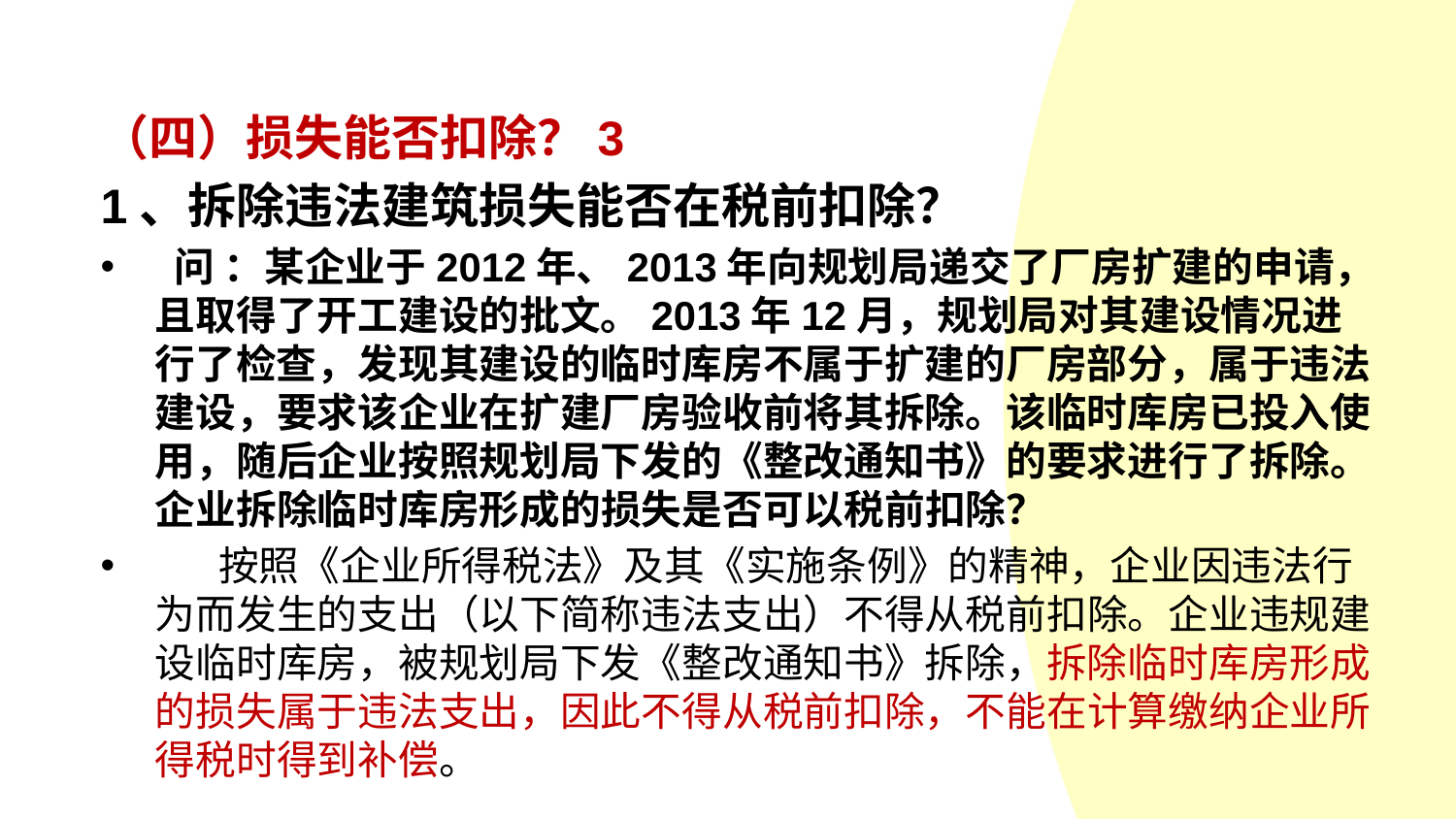

#
（四）损失能否扣除？3
1、拆除违法建筑损失能否在税前扣除？
 问 ：某企业于2012年、2013年向规划局递交了厂房扩建的申请，且取得了开工建设的批文。2013年12月，规划局对其建设情况进行了检查，发现其建设的临时库房不属于扩建的厂房部分，属于违法建设，要求该企业在扩建厂房验收前将其拆除。该临时库房已投入使用，随后企业按照规划局下发的《整改通知书》的要求进行了拆除。企业拆除临时库房形成的损失是否可以税前扣除？
      按照《企业所得税法》及其《实施条例》的精神，企业因违法行为而发生的支出（以下简称违法支出）不得从税前扣除。企业违规建设临时库房，被规划局下发《整改通知书》拆除，拆除临时库房形成的损失属于违法支出，因此不得从税前扣除，不能在计算缴纳企业所得税时得到补偿。